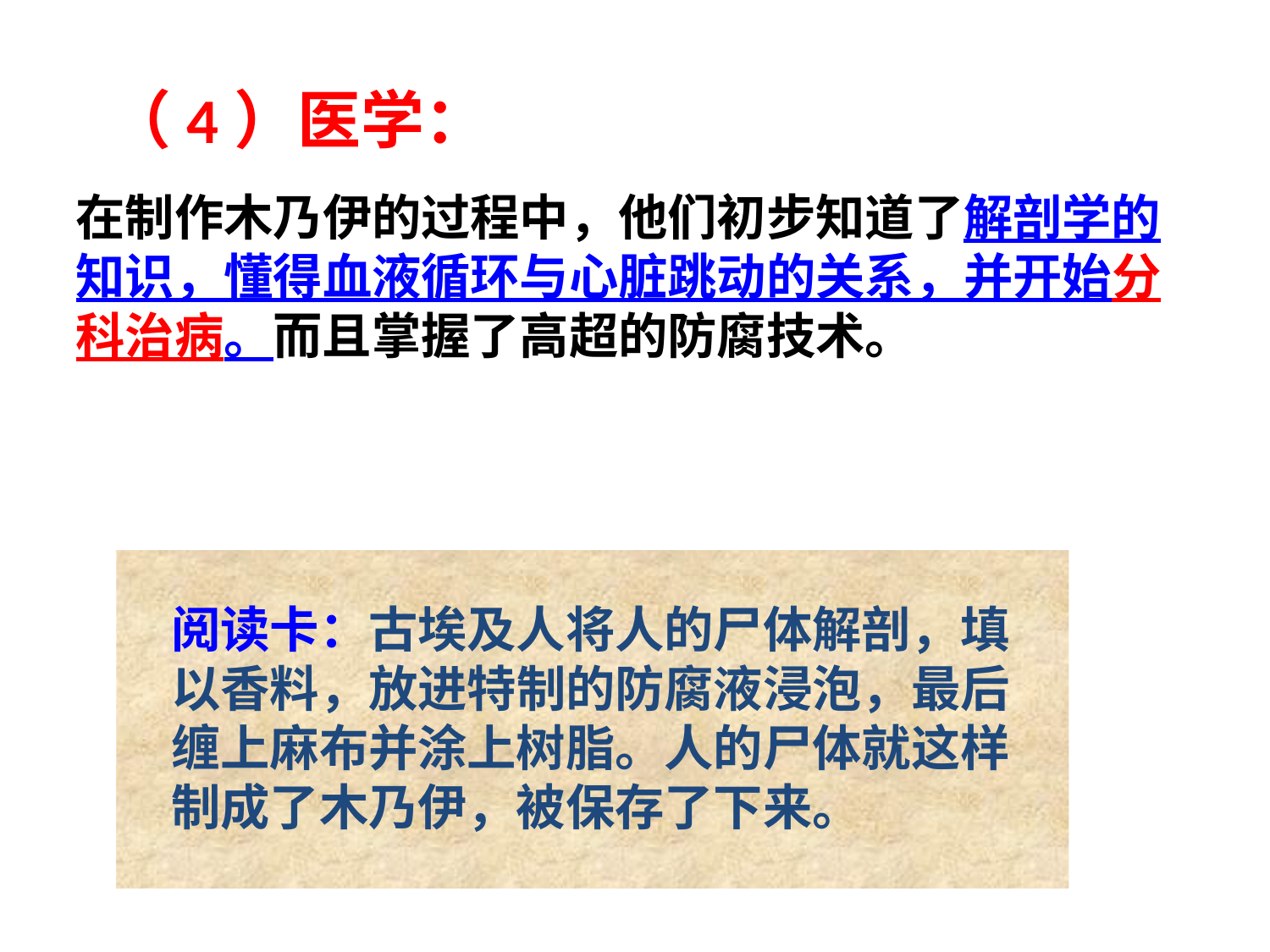

（4）医学：
在制作木乃伊的过程中，他们初步知道了解剖学的知识，懂得血液循环与心脏跳动的关系，并开始分科治病。而且掌握了高超的防腐技术。

阅读卡：古埃及人将人的尸体解剖，填以香料，放进特制的防腐液浸泡，最后缠上麻布并涂上树脂。人的尸体就这样制成了木乃伊，被保存了下来。